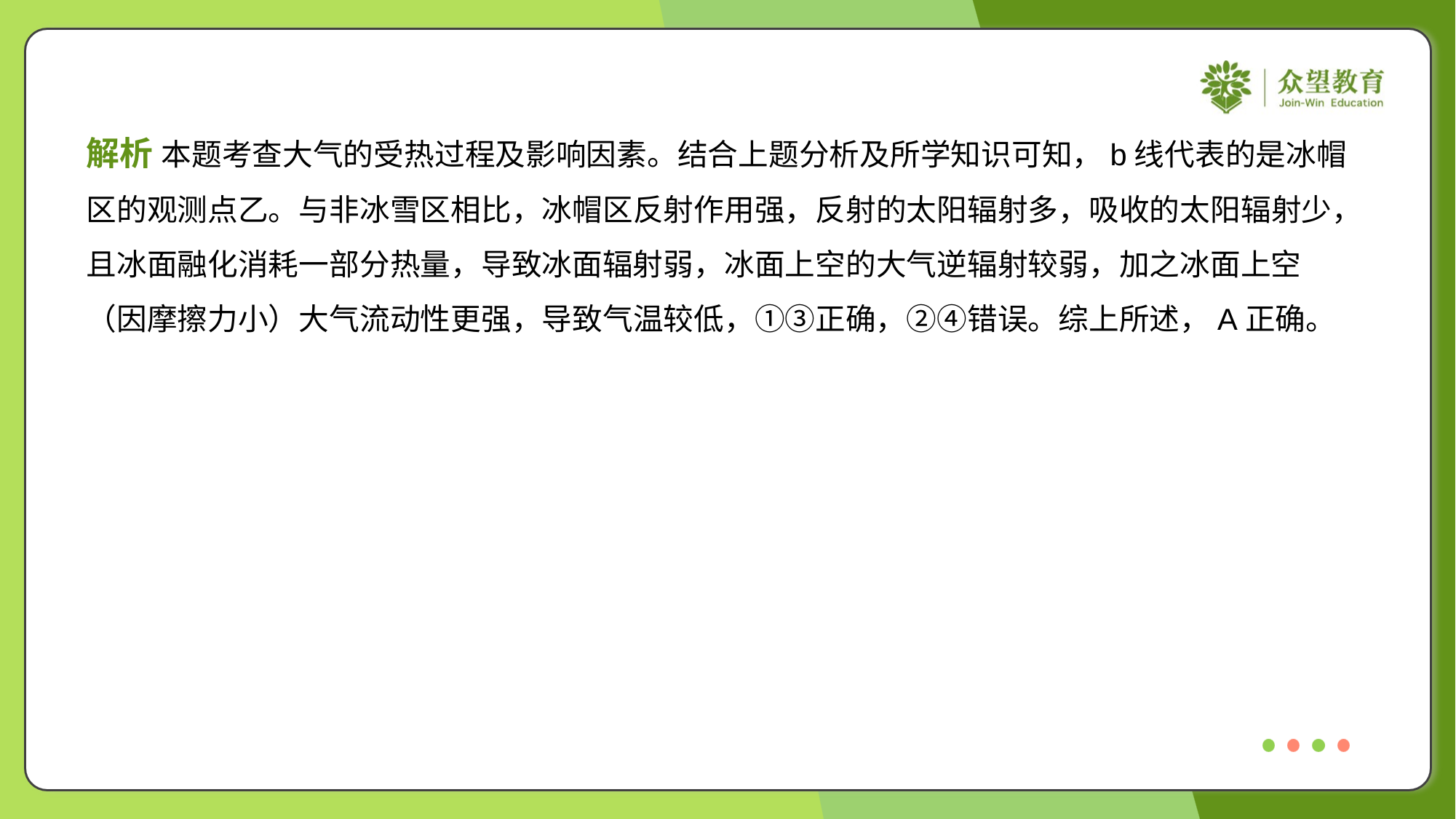

解析 本题考查大气的受热过程及影响因素。结合上题分析及所学知识可知，b线代表的是冰帽
区的观测点乙。与非冰雪区相比，冰帽区反射作用强，反射的太阳辐射多，吸收的太阳辐射少，
且冰面融化消耗一部分热量，导致冰面辐射弱，冰面上空的大气逆辐射较弱，加之冰面上空
（因摩擦力小）大气流动性更强，导致气温较低，①③正确，②④错误。综上所述，A正确。